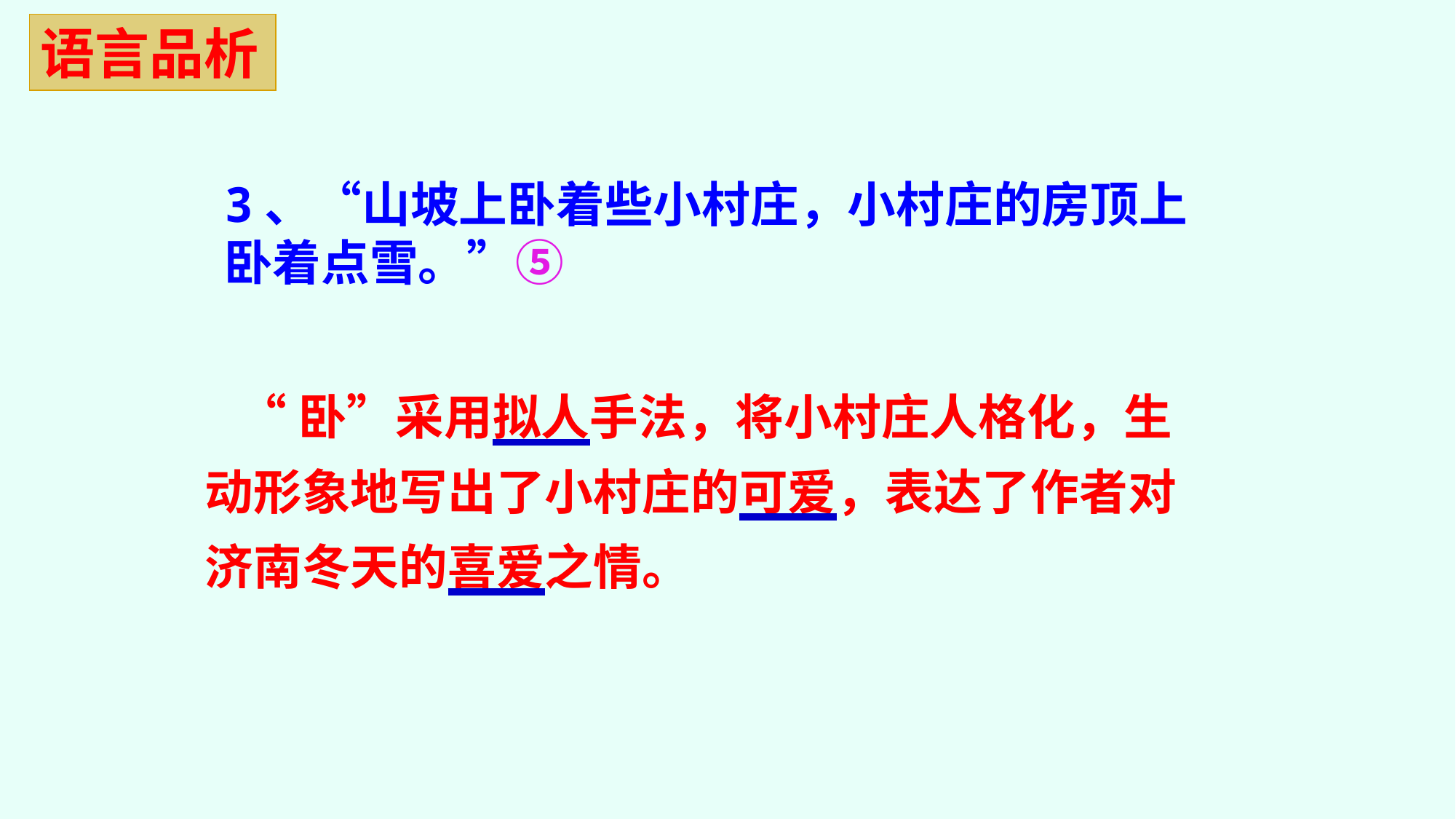

语言品析
3、“山坡上卧着些小村庄，小村庄的房顶上卧着点雪。”⑤
   “卧”采用拟人手法，将小村庄人格化，生动形象地写出了小村庄的可爱，表达了作者对济南冬天的喜爱之情。